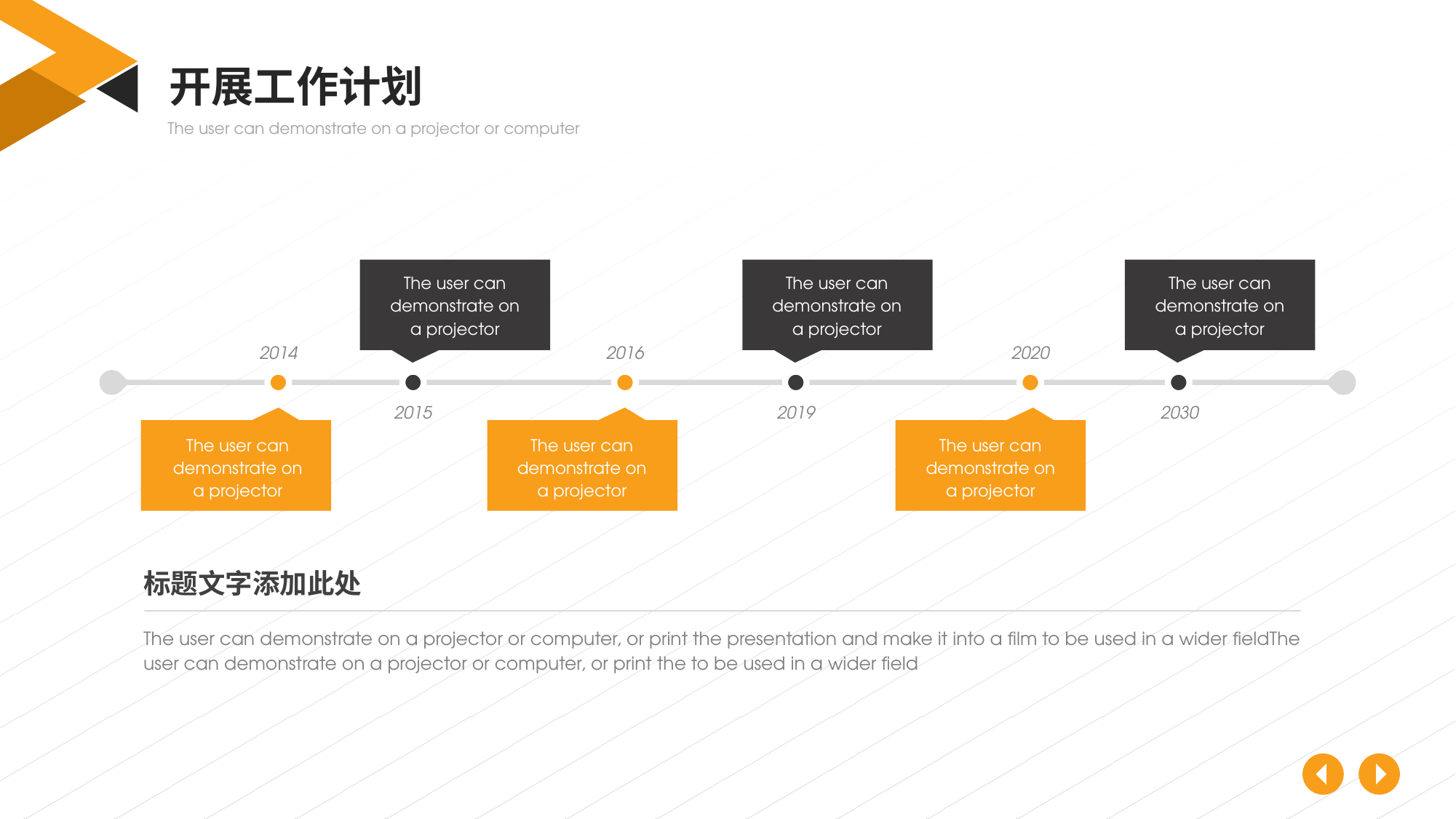

开展工作计划
The user can demonstrate on a projector or computer

2014
2016
2020

2015
2019
2030

The user can demonstrate on a projector
The user can demonstrate on a projector
The user can demonstrate on a projector
The user can demonstrate on a projector
The user can demonstrate on a projector
The user can demonstrate on a projector
标题文字添加此处
The user can demonstrate on a projector or computer, or print the presentation and make it into a film to be used in a wider fieldThe user can demonstrate on a projector or computer, or print the to be used in a wider field